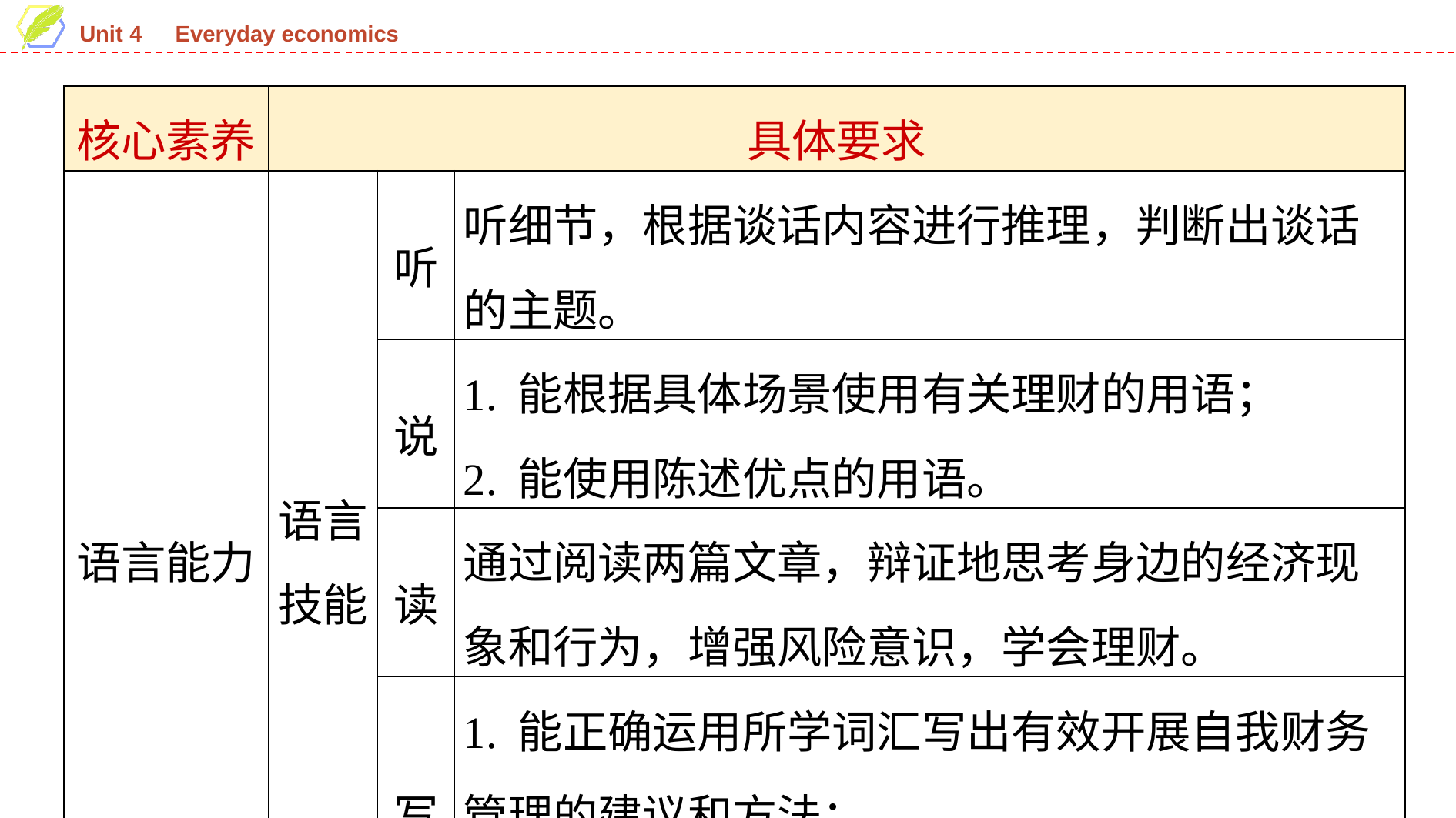

| 核心素养 | 具体要求 |  |  |
| --- | --- | --- | --- |
| 语言能力 | 语言技能 | 听 | 听细节，根据谈话内容进行推理，判断出谈话的主题。 |
|  |  | 说 | 1. 能根据具体场景使用有关理财的用语； 2. 能使用陈述优点的用语。 |
|  |  | 读 | 通过阅读两篇文章，辩证地思考身边的经济现象和行为，增强风险意识，学会理财。 |
|  |  | 写 | 1. 能正确运用所学词汇写出有效开展自我财务管理的建议和方法； 2. 能写一篇语言精练、结构清晰的议论文。 |